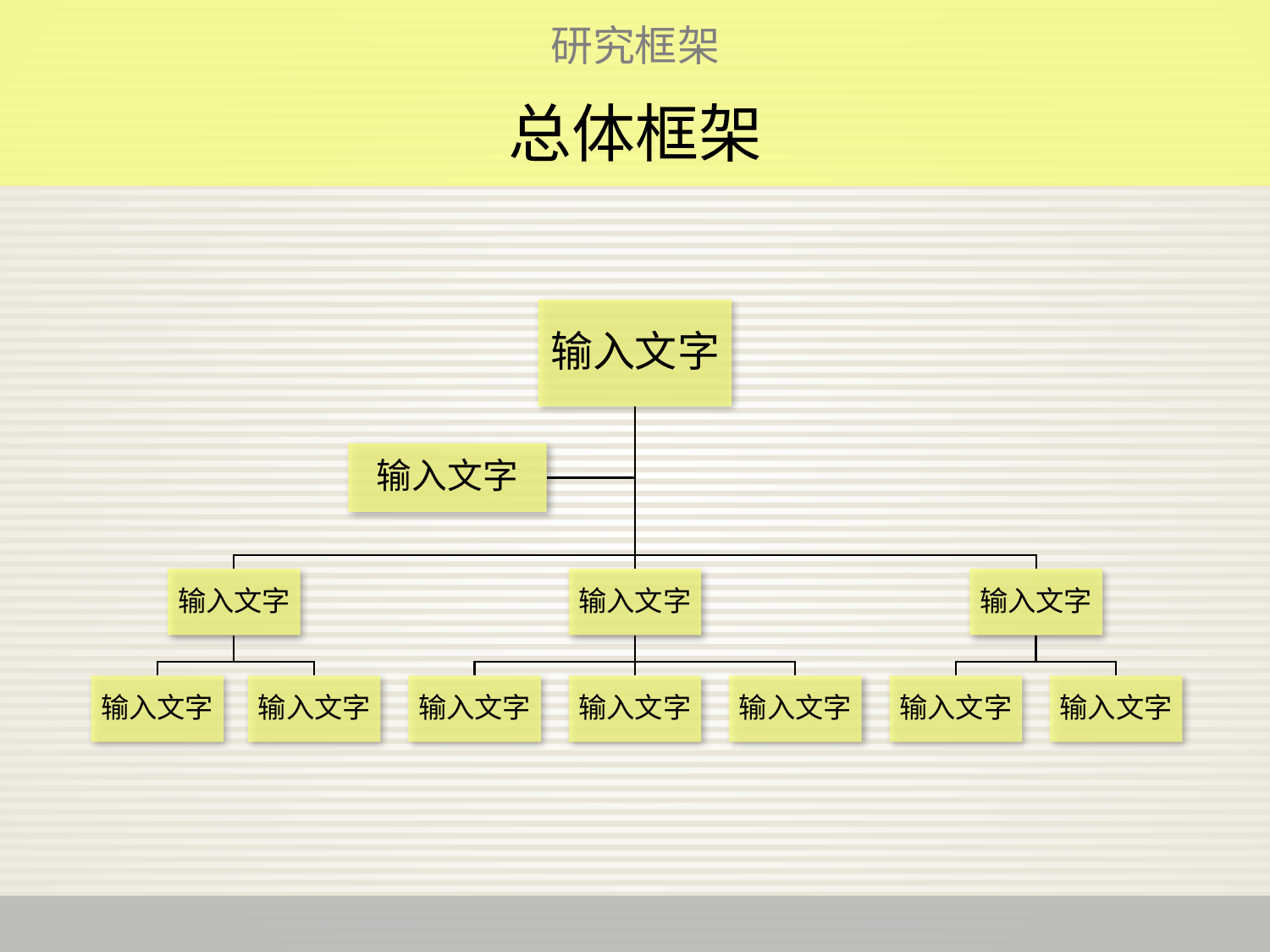

研究框架
# 总体框架
输入文字
输入文字
输入文字
输入文字
输入文字
输入文字
输入文字
输入文字
输入文字
输入文字
输入文字
输入文字